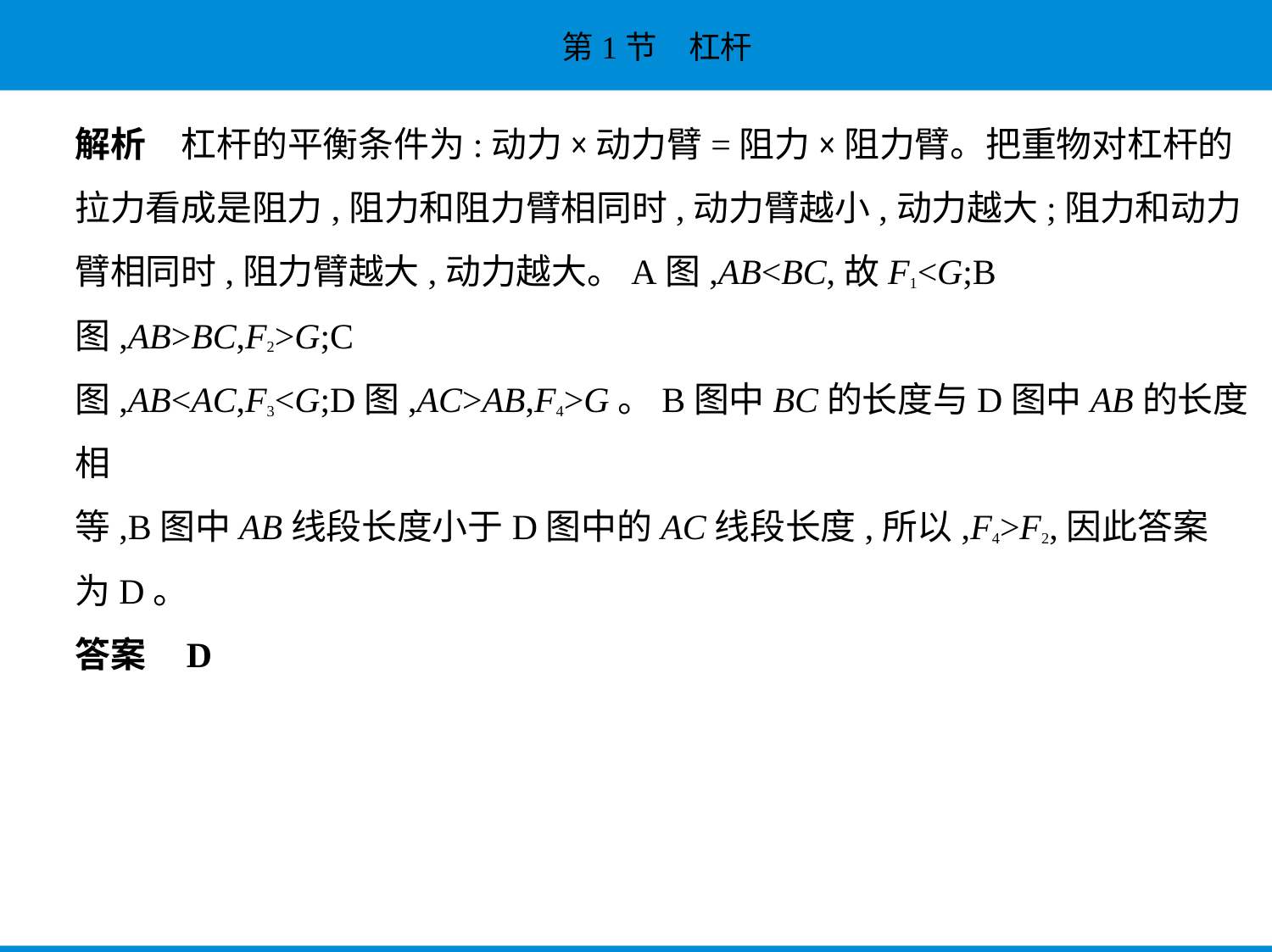

解析　杠杆的平衡条件为:动力×动力臂=阻力×阻力臂。把重物对杠杆的
拉力看成是阻力,阻力和阻力臂相同时,动力臂越小,动力越大;阻力和动力
臂相同时,阻力臂越大,动力越大。A图,AB<BC,故F1<G;B图,AB>BC,F2>G;C
图,AB<AC,F3<G;D图,AC>AB,F4>G。B图中BC的长度与D图中AB的长度相
等,B图中AB线段长度小于D图中的AC线段长度,所以,F4>F2,因此答案
为D。
答案    D